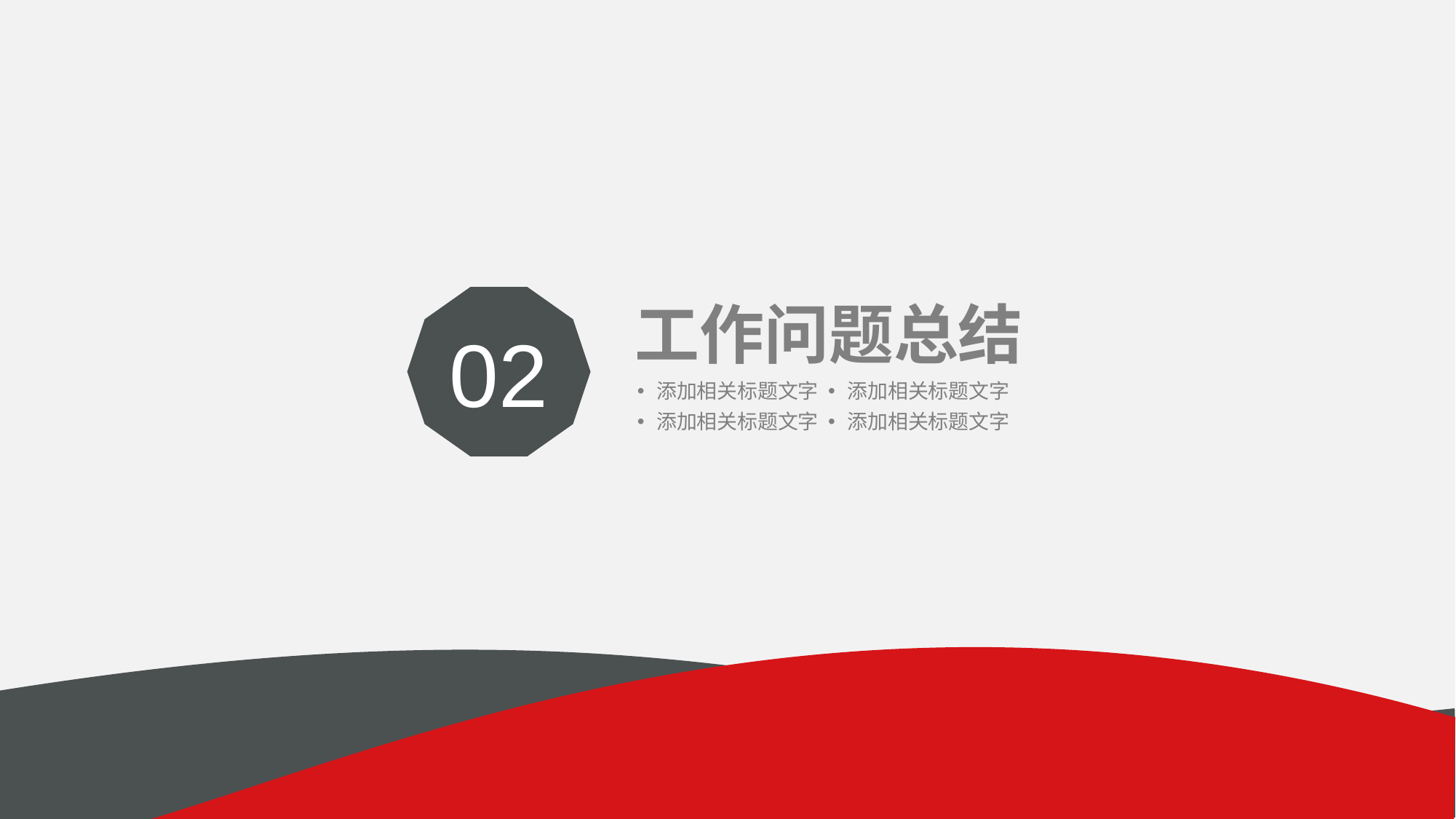

02
工作问题总结
添加相关标题文字
添加相关标题文字
添加相关标题文字
添加相关标题文字